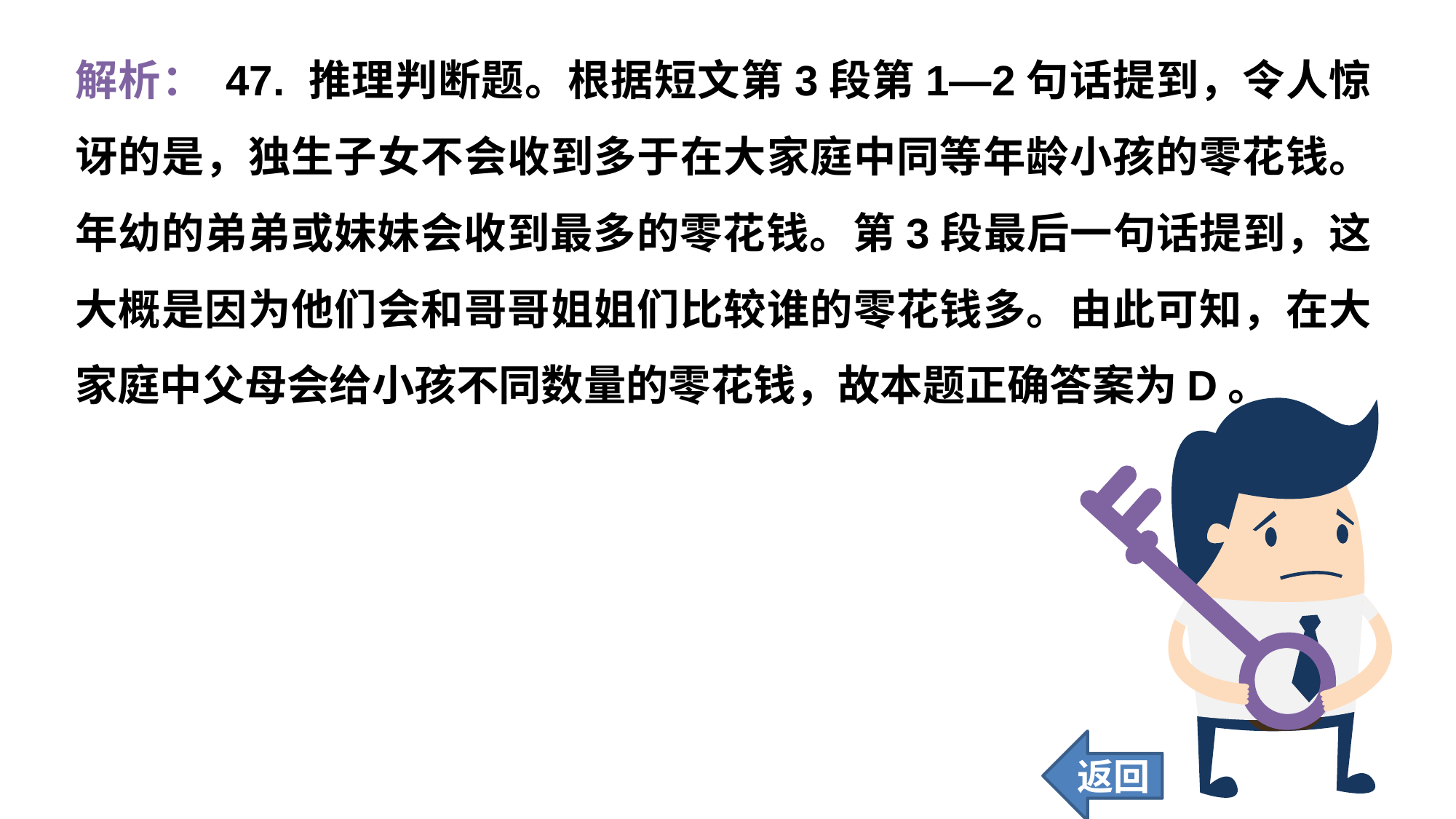

解析： 47. 推理判断题。根据短文第3段第1—2句话提到，令人惊讶的是，独生子女不会收到多于在大家庭中同等年龄小孩的零花钱。年幼的弟弟或妹妹会收到最多的零花钱。第3段最后一句话提到，这大概是因为他们会和哥哥姐姐们比较谁的零花钱多。由此可知，在大家庭中父母会给小孩不同数量的零花钱，故本题正确答案为D。

返回
425